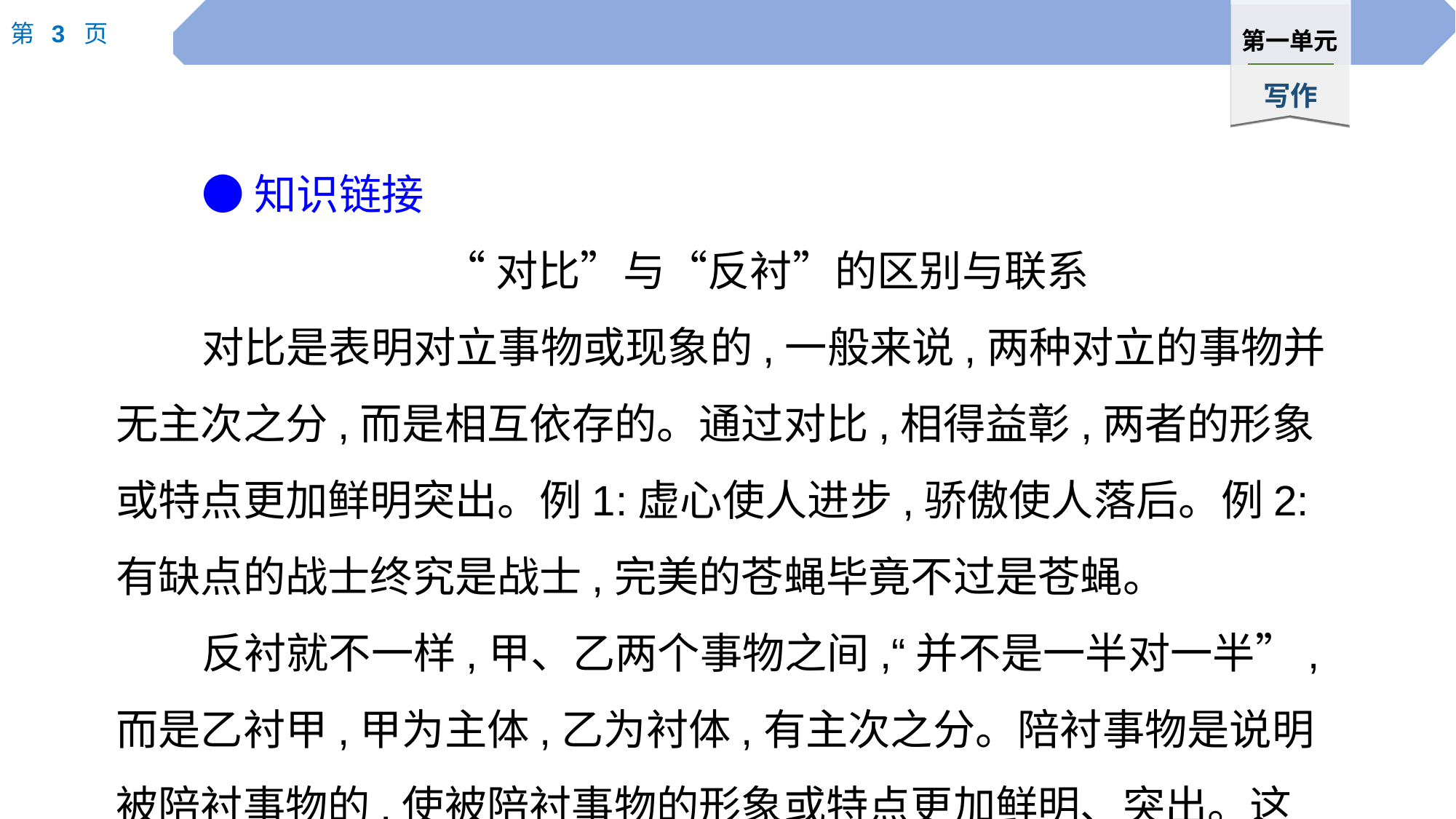

●知识链接
“对比”与“反衬”的区别与联系
对比是表明对立事物或现象的,一般来说,两种对立的事物并无主次之分,而是相互依存的。通过对比,相得益彰,两者的形象或特点更加鲜明突出。例1:虚心使人进步,骄傲使人落后。例2:有缺点的战士终究是战士,完美的苍蝇毕竟不过是苍蝇。
反衬就不一样,甲、乙两个事物之间,“并不是一半对一半”,而是乙衬甲,甲为主体,乙为衬体,有主次之分。陪衬事物是说明被陪衬事物的,使被陪衬事物的形象或特点更加鲜明、突出。这是